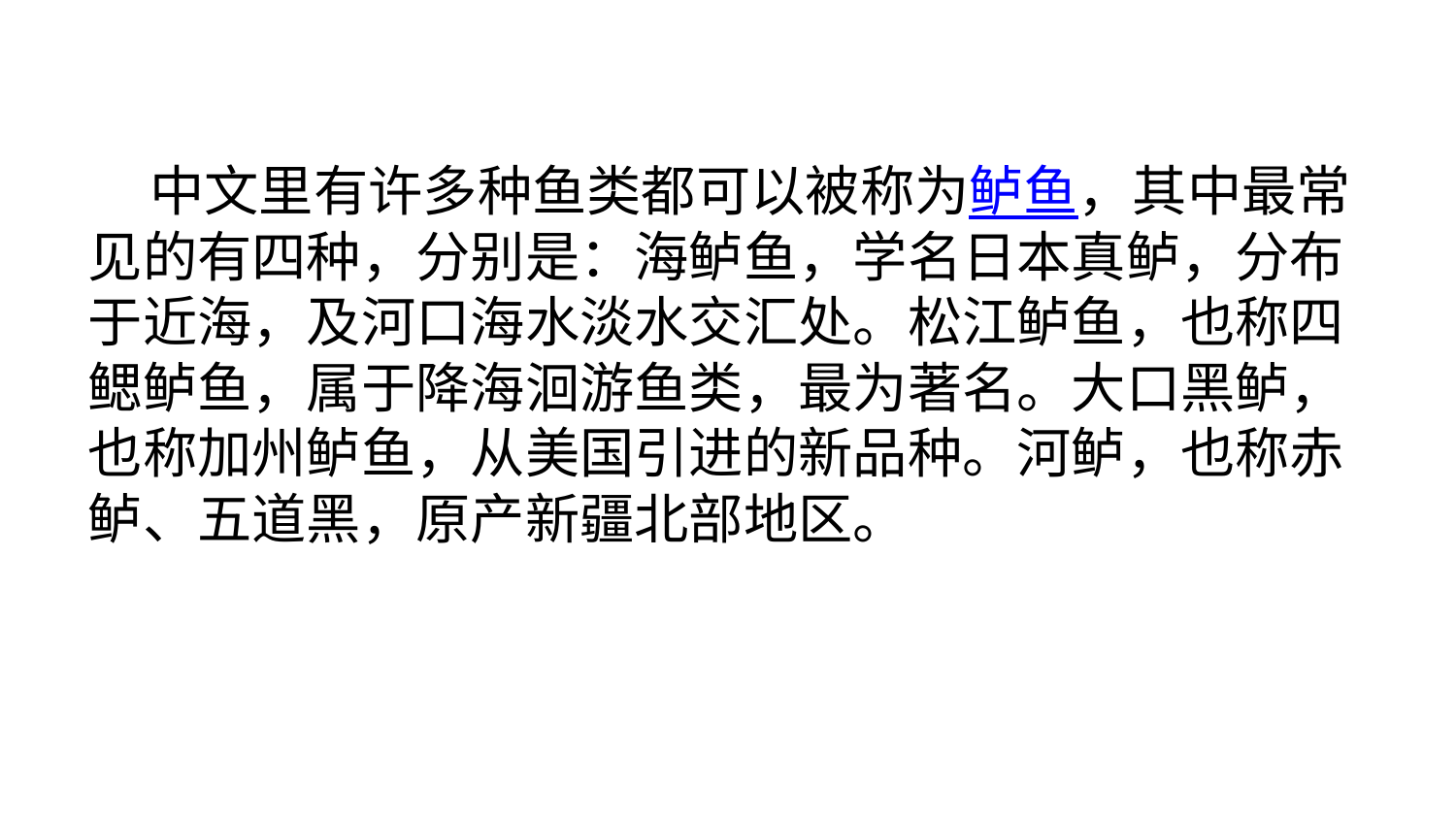

中文里有许多种鱼类都可以被称为鲈鱼，其中最常见的有四种，分别是：海鲈鱼，学名日本真鲈，分布于近海，及河口海水淡水交汇处。松江鲈鱼，也称四鳃鲈鱼，属于降海洄游鱼类，最为著名。大口黑鲈，也称加州鲈鱼，从美国引进的新品种。河鲈，也称赤鲈、五道黑，原产新疆北部地区。